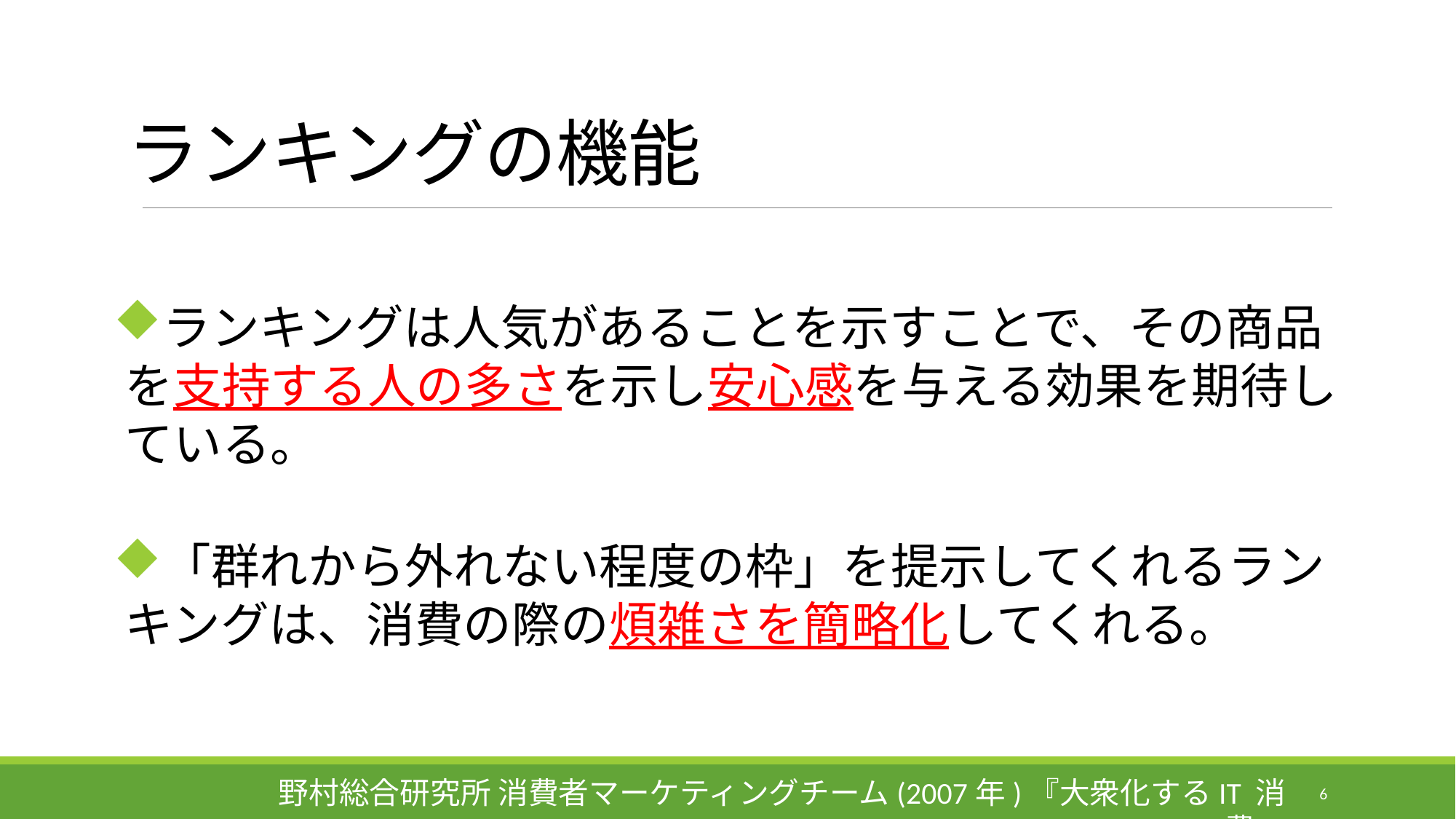

# ランキングの機能

ランキングは人気があることを示すことで、その商品を支持する人の多さを示し安心感を与える効果を期待している。

「群れから外れない程度の枠」を提示してくれるランキングは、消費の際の煩雑さを簡略化してくれる。
野村総合研究所 消費者マーケティングチーム(2007年)『大衆化するIT 消費』

6